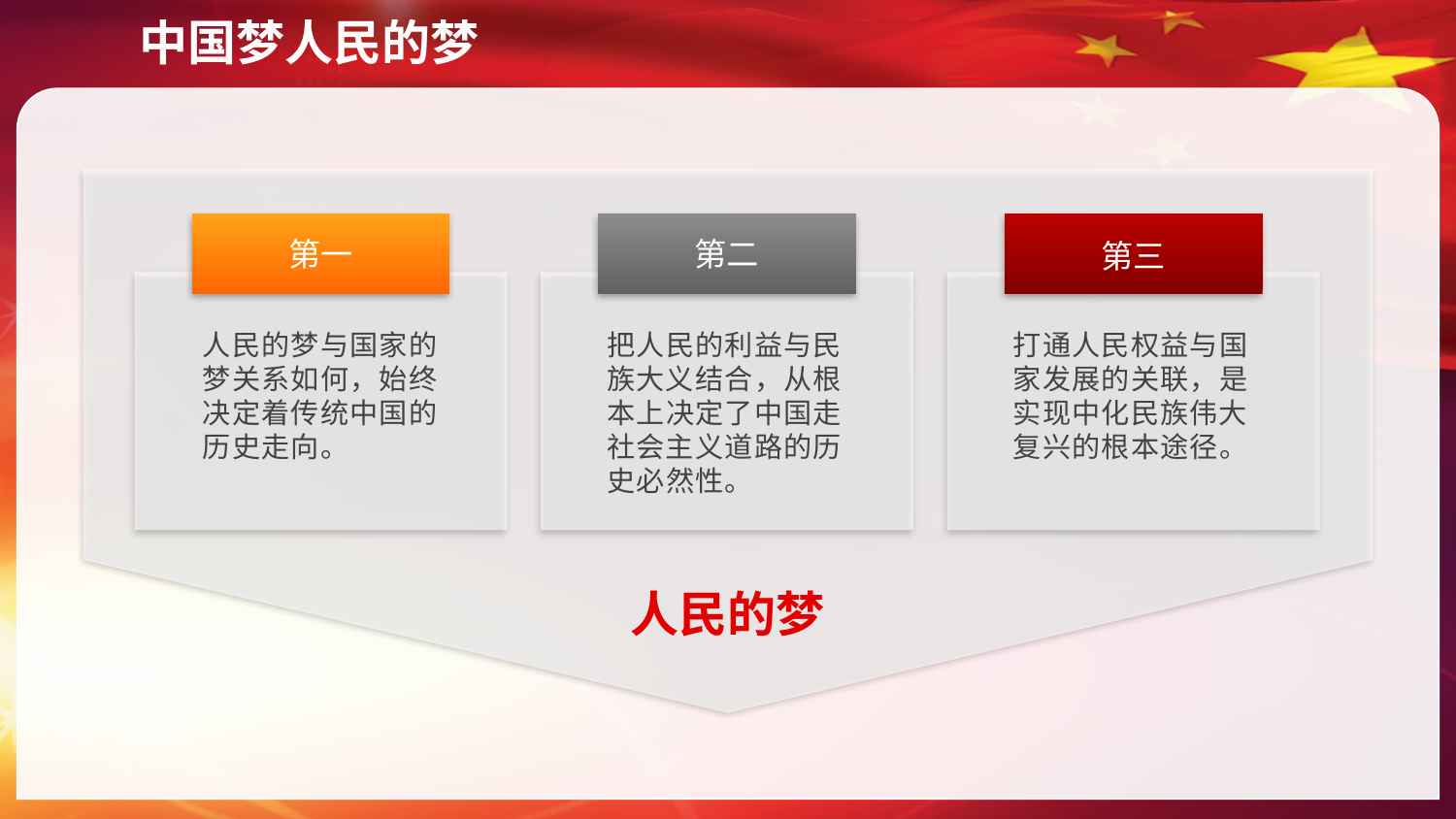

中国梦人民的梦

第一
第二
第三

人民的梦与国家的梦关系如何，始终决定着传统中国的历史走向。
把人民的利益与民族大义结合，从根本上决定了中国走社会主义道路的历史必然性。
打通人民权益与国家发展的关联，是实现中化民族伟大复兴的根本途径。
人民的梦